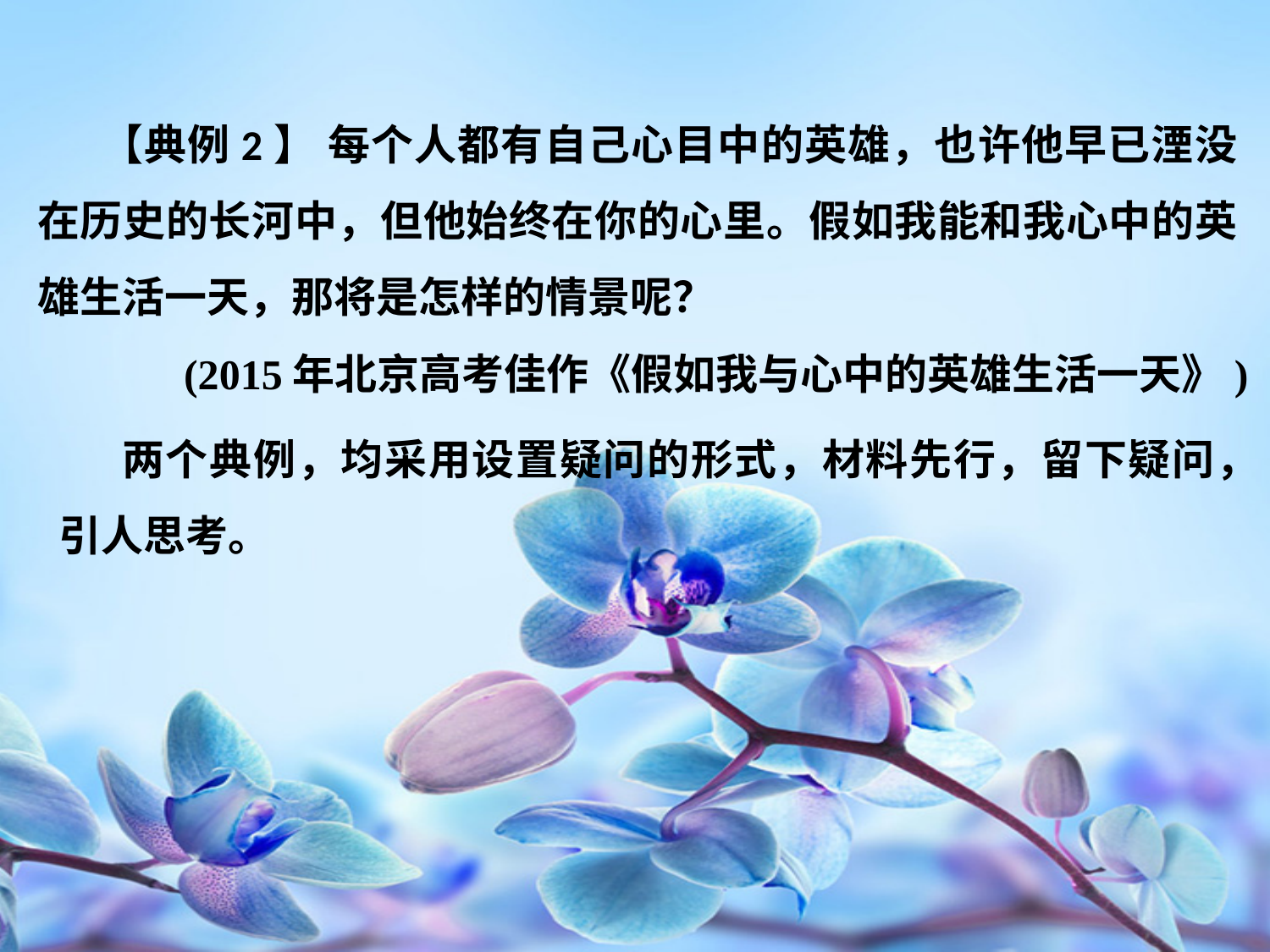

【典例2】 每个人都有自己心目中的英雄，也许他早已湮没在历史的长河中，但他始终在你的心里。假如我能和我心中的英雄生活一天，那将是怎样的情景呢？
(2015年北京高考佳作《假如我与心中的英雄生活一天》)

两个典例，均采用设置疑问的形式，材料先行，留下疑问，引人思考。